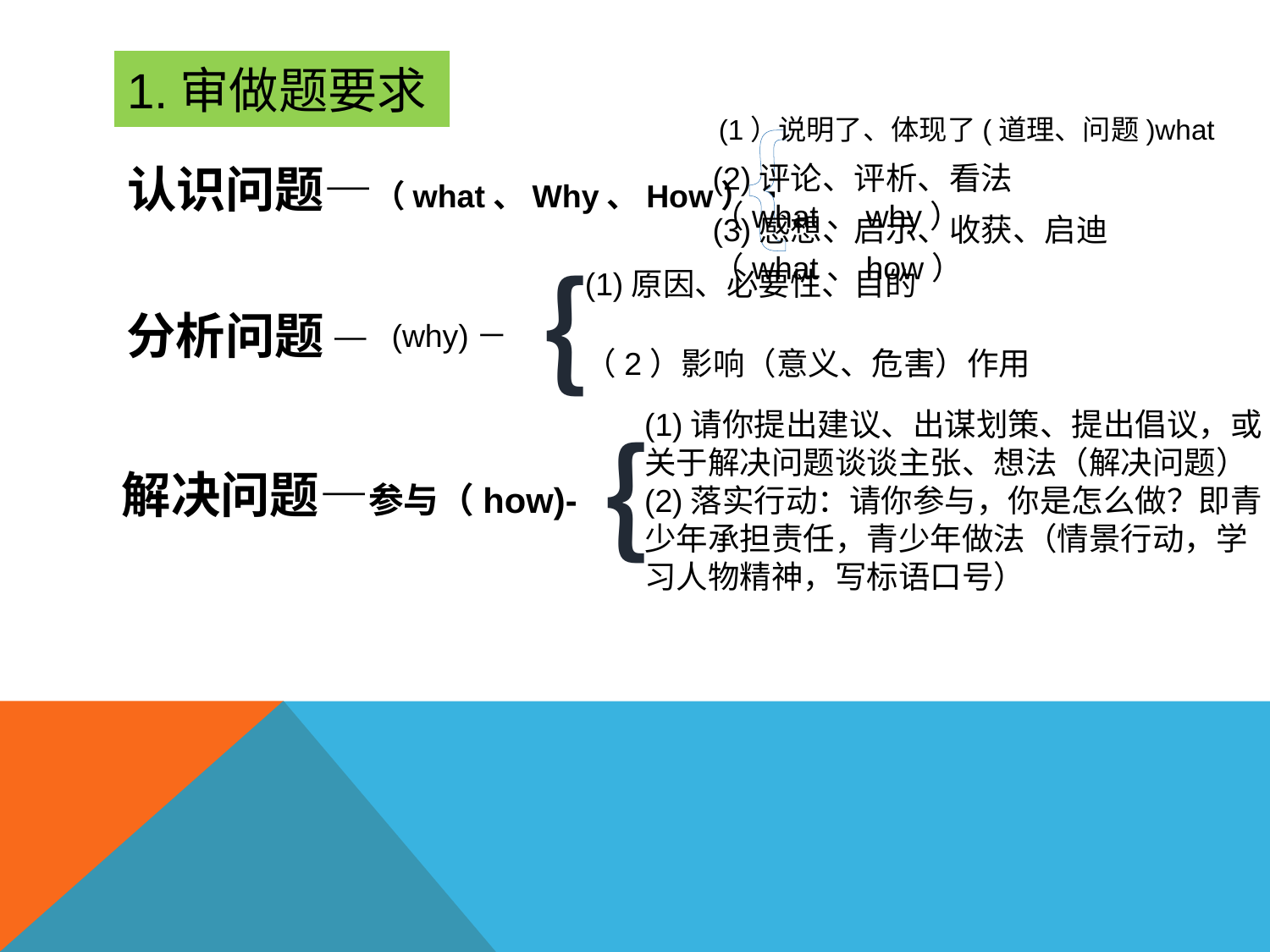

# 1.审做题要求
｛
(1）说明了、体现了(道理、问题)what
认识问题—（what、Why、How）-
(2)评论、评析、看法（what、why）
(3)感想、启示、收获、启迪（what、how）
｛
(1)原因、必要性、目的
分析问题
—
(why)－
（2）影响（意义、危害）作用
(1)请你提出建议、出谋划策、提出倡议，或关于解决问题谈谈主张、想法（解决问题）
(2)落实行动：请你参与，你是怎么做？即青少年承担责任，青少年做法（情景行动，学习人物精神，写标语口号）
｛
解决问题—参与（how)-